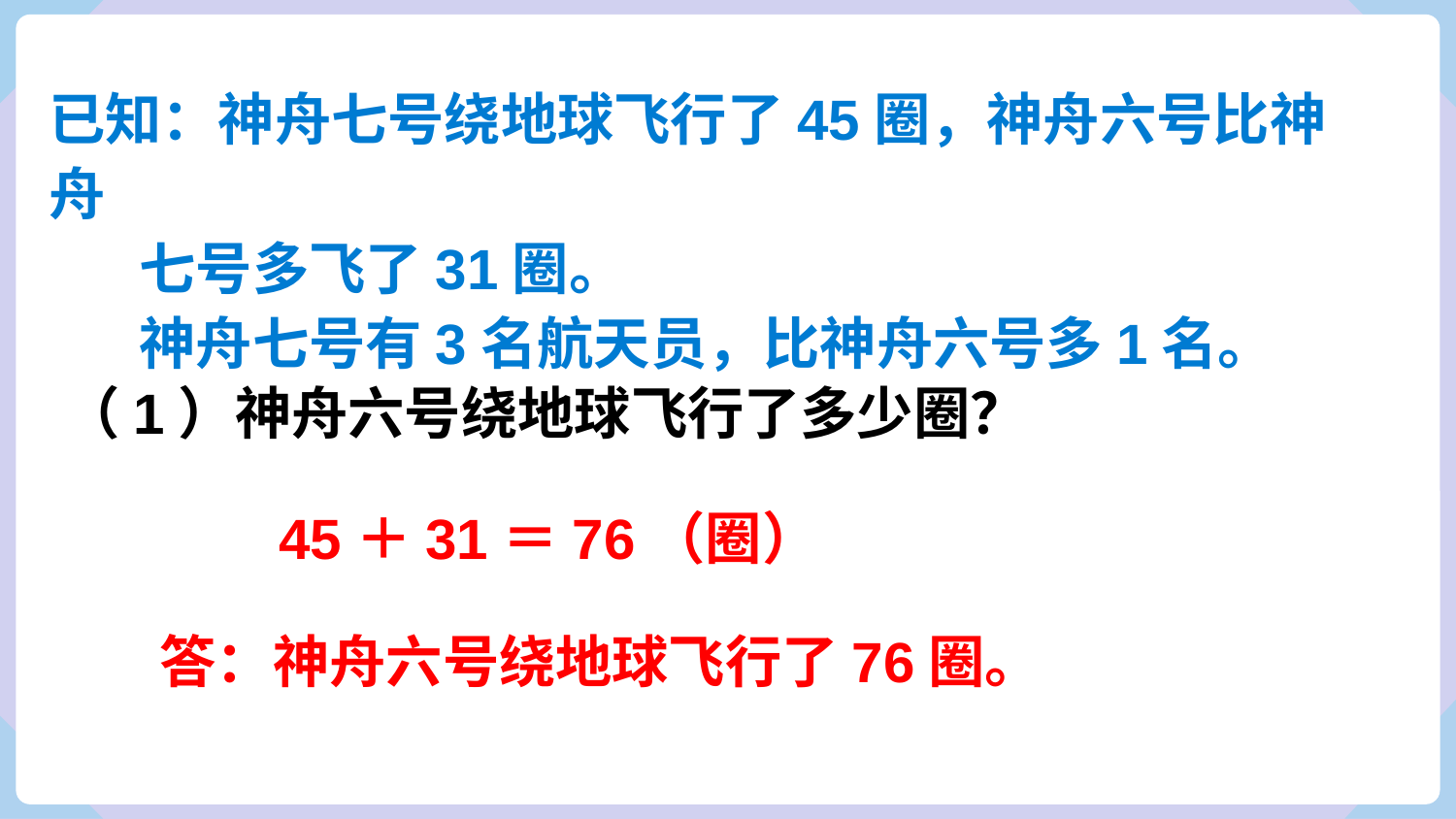

已知：神舟七号绕地球飞行了45圈，神舟六号比神舟
      七号多飞了31圈。
      神舟七号有3名航天员，比神舟六号多1名。
（1）神舟六号绕地球飞行了多少圈？
      45＋31＝76（圈）
答：神舟六号绕地球飞行了76圈。